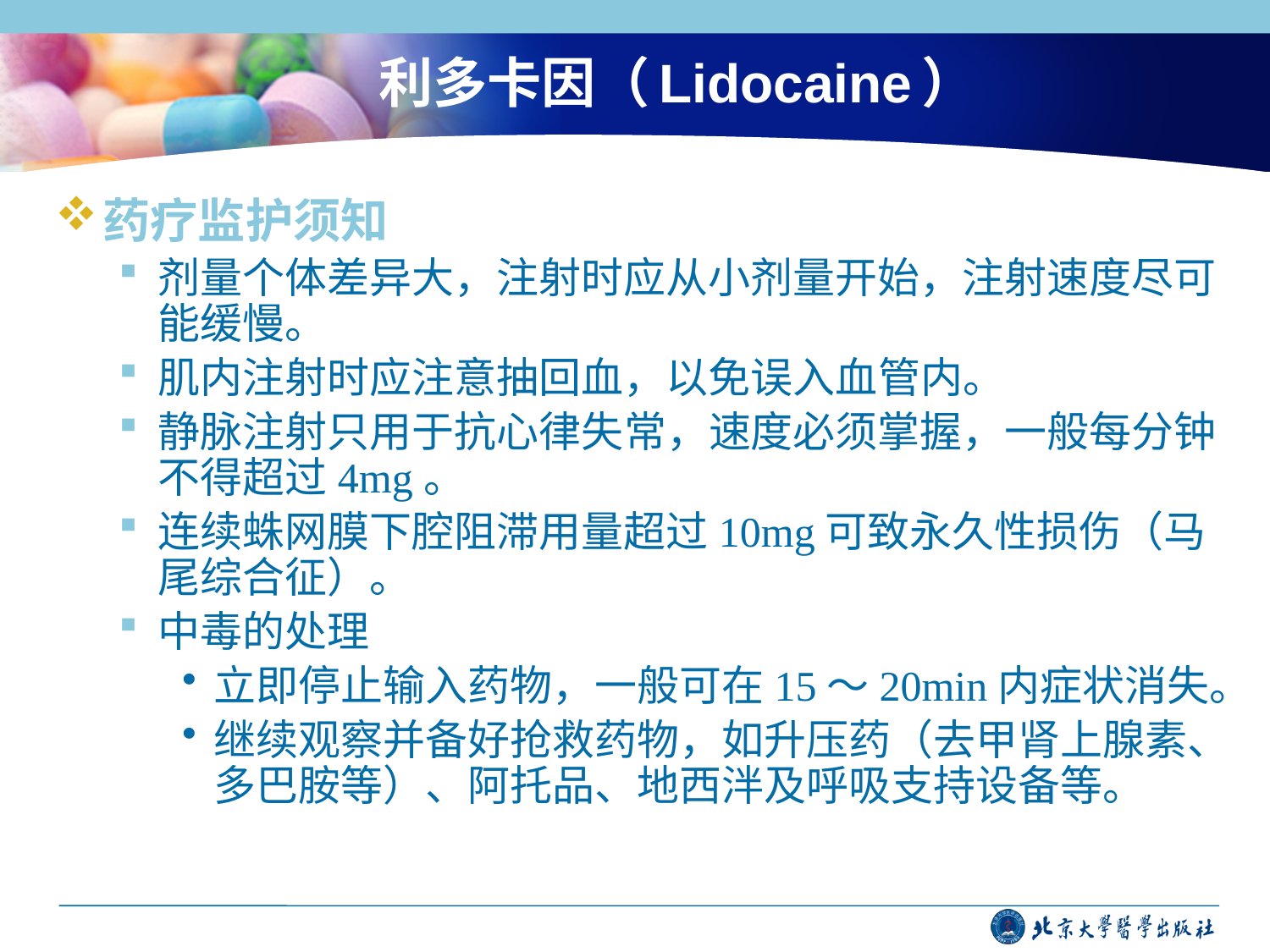

# 利多卡因（Lidocaine）
药疗监护须知
剂量个体差异大，注射时应从小剂量开始，注射速度尽可能缓慢。
肌内注射时应注意抽回血，以免误入血管内。
静脉注射只用于抗心律失常，速度必须掌握，一般每分钟不得超过4mg。
连续蛛网膜下腔阻滞用量超过10mg可致永久性损伤（马尾综合征）。
中毒的处理
立即停止输入药物，一般可在15～20min内症状消失。
继续观察并备好抢救药物，如升压药（去甲肾上腺素、多巴胺等）、阿托品、地西泮及呼吸支持设备等。